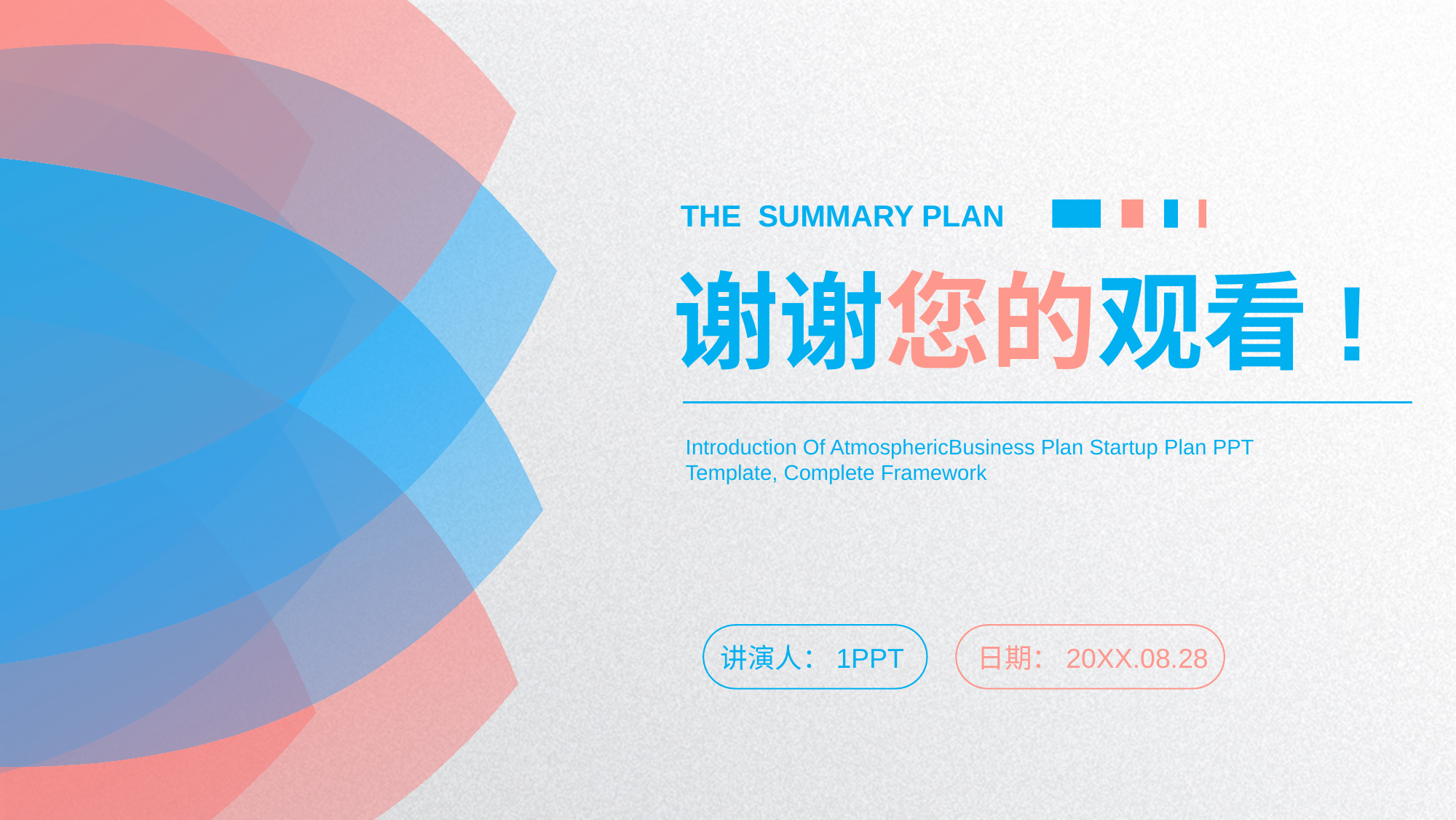

THE  SUMMARY PLAN

谢谢您的观看!

Introduction Of AtmosphericBusiness Plan Startup Plan PPT Template, Complete Framework

日期：20XX.08.28
讲演人：1PPT